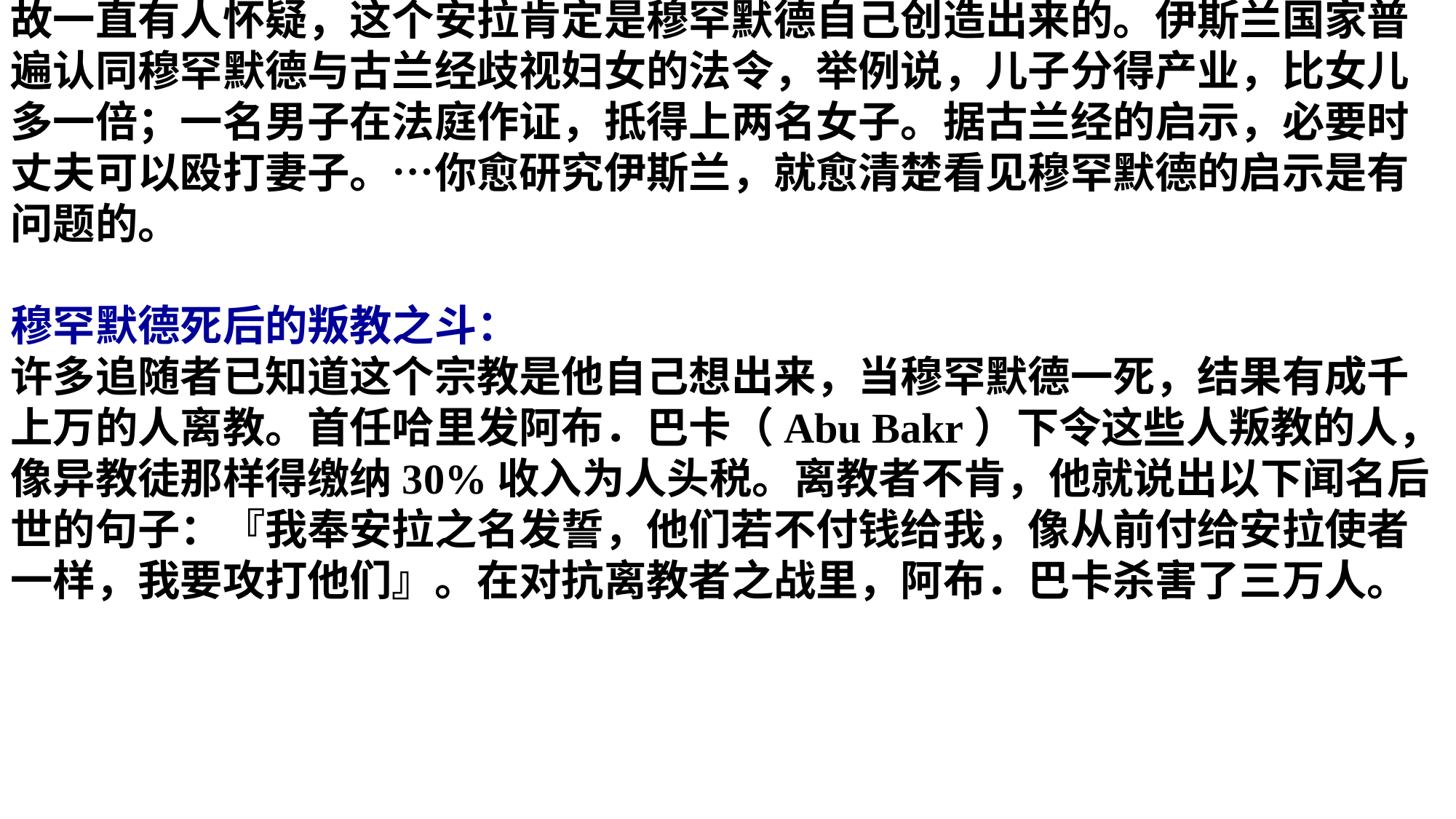

故一直有人怀疑，这个安拉肯定是穆罕默德自己创造出来的。伊斯兰国家普遍认同穆罕默德与古兰经歧视妇女的法令，举例说，儿子分得产业，比女儿多一倍；一名男子在法庭作证，抵得上两名女子。据古兰经的启示，必要时丈夫可以殴打妻子。…你愈研究伊斯兰，就愈清楚看见穆罕默德的启示是有问题的。

穆罕默德死后的叛教之斗：
许多追随者已知道这个宗教是他自己想出来，当穆罕默德一死，结果有成千上万的人离教。首任哈里发阿布．巴卡（Abu Bakr）下令这些人叛教的人，像异教徒那样得缴纳30%收入为人头税。离教者不肯，他就说出以下闻名后世的句子：『我奉安拉之名发誓，他们若不付钱给我，像从前付给安拉使者一样，我要攻打他们』。在对抗离教者之战里，阿布．巴卡杀害了三万人。